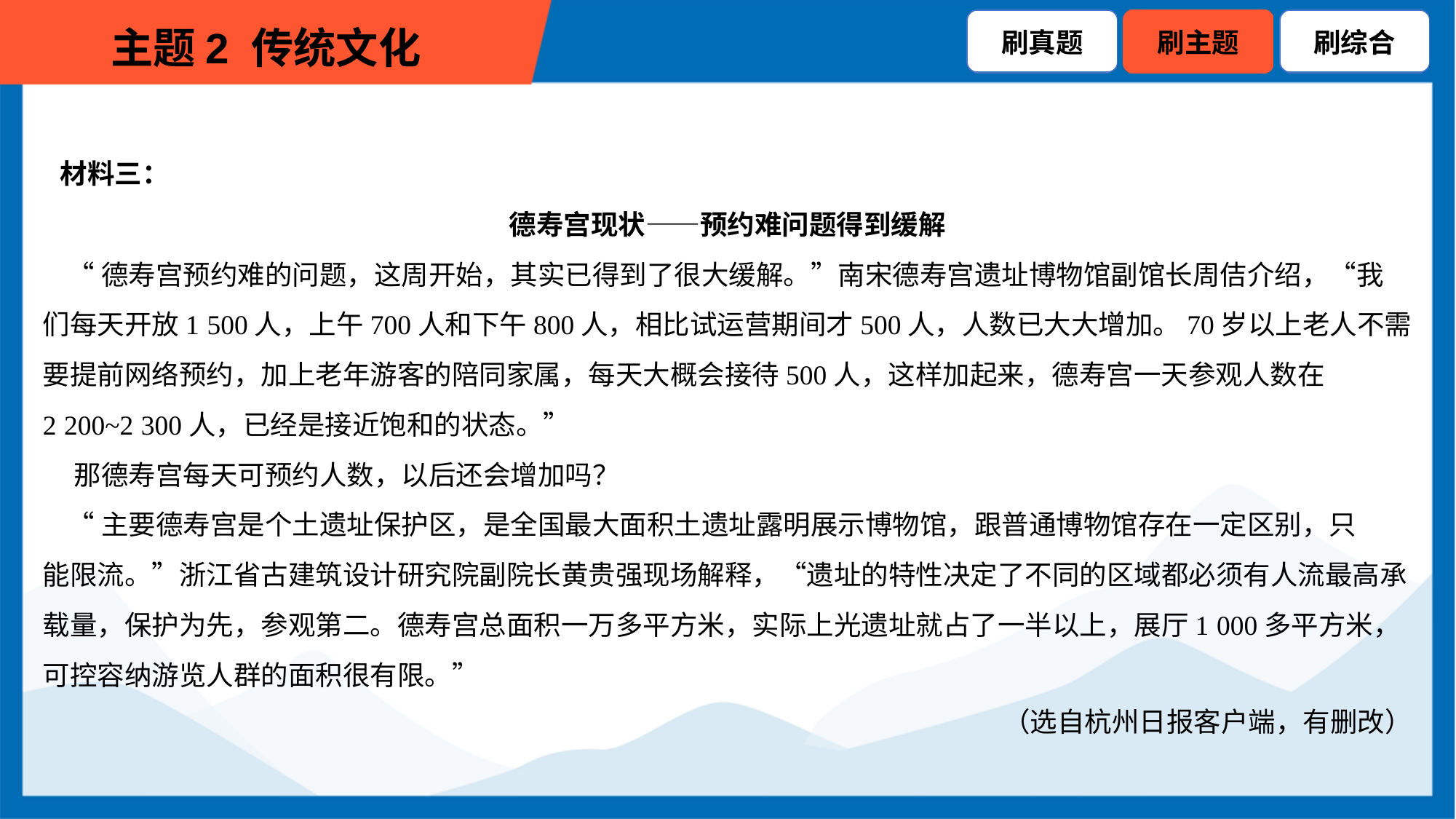

材料三：
德寿宫现状——预约难问题得到缓解
    “德寿宫预约难的问题，这周开始，其实已得到了很大缓解。”南宋德寿宫遗址博物馆副馆长周佶介绍，“我
们每天开放1 500人，上午700人和下午800人，相比试运营期间才500人，人数已大大增加。70岁以上老人不需
要提前网络预约，加上老年游客的陪同家属，每天大概会接待500人，这样加起来，德寿宫一天参观人数在
2 200~2 300人，已经是接近饱和的状态。”
    那德寿宫每天可预约人数，以后还会增加吗？
    “主要德寿宫是个土遗址保护区，是全国最大面积土遗址露明展示博物馆，跟普通博物馆存在一定区别，只
能限流。”浙江省古建筑设计研究院副院长黄贵强现场解释，“遗址的特性决定了不同的区域都必须有人流最高承
载量，保护为先，参观第二。德寿宫总面积一万多平方米，实际上光遗址就占了一半以上，展厅1 000多平方米，
可控容纳游览人群的面积很有限。”
（选自杭州日报客户端，有删改）